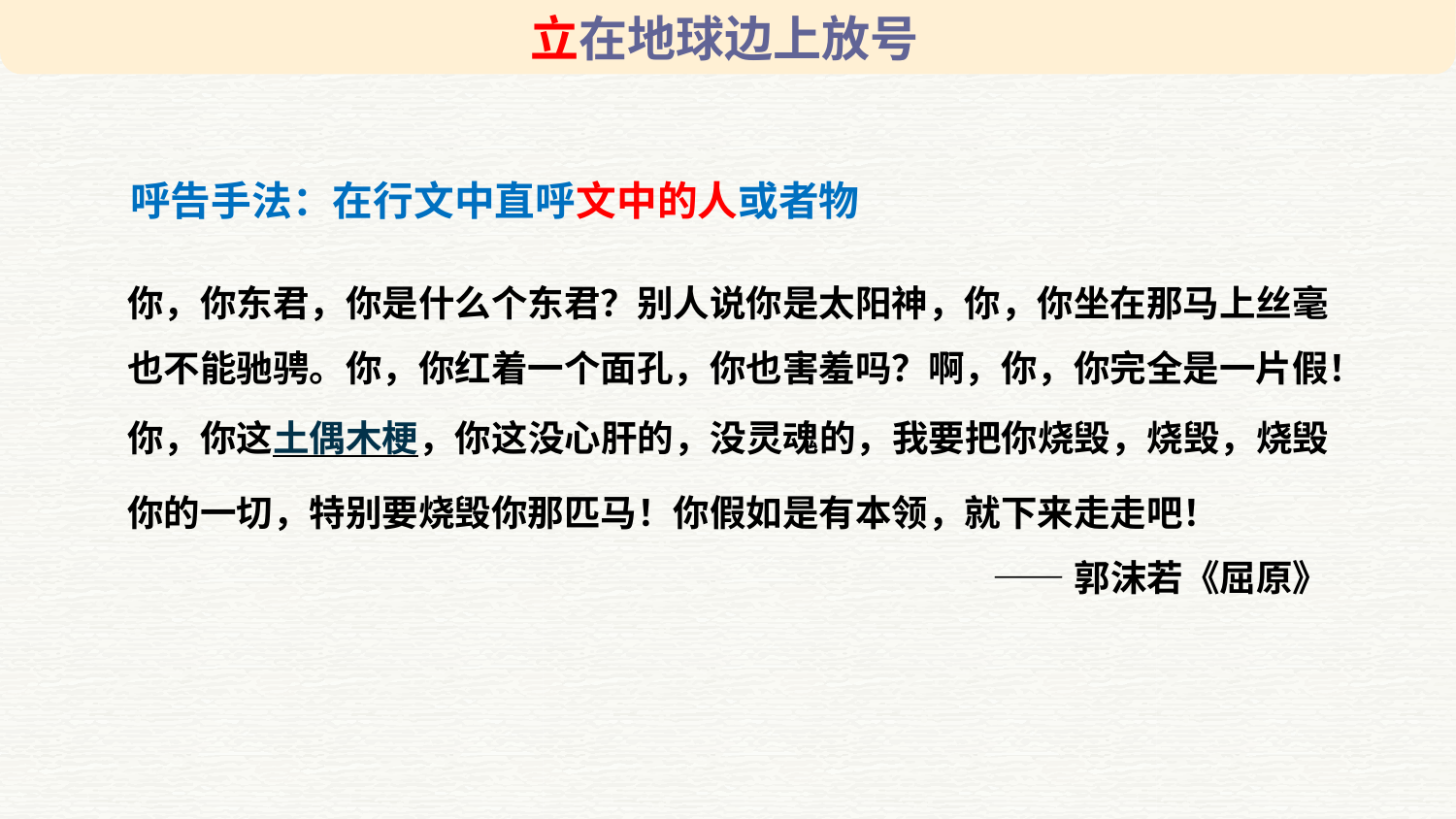

立在地球边上放号
呼告手法：在行文中直呼文中的人或者物
你，你东君，你是什么个东君？别人说你是太阳神，你，你坐在那马上丝毫也不能驰骋。你，你红着一个面孔，你也害羞吗？啊，你，你完全是一片假！你，你这土偶木梗，你这没心肝的，没灵魂的，我要把你烧毁，烧毁，烧毁你的一切，特别要烧毁你那匹马！你假如是有本领，就下来走走吧！
——郭沫若《屈原》